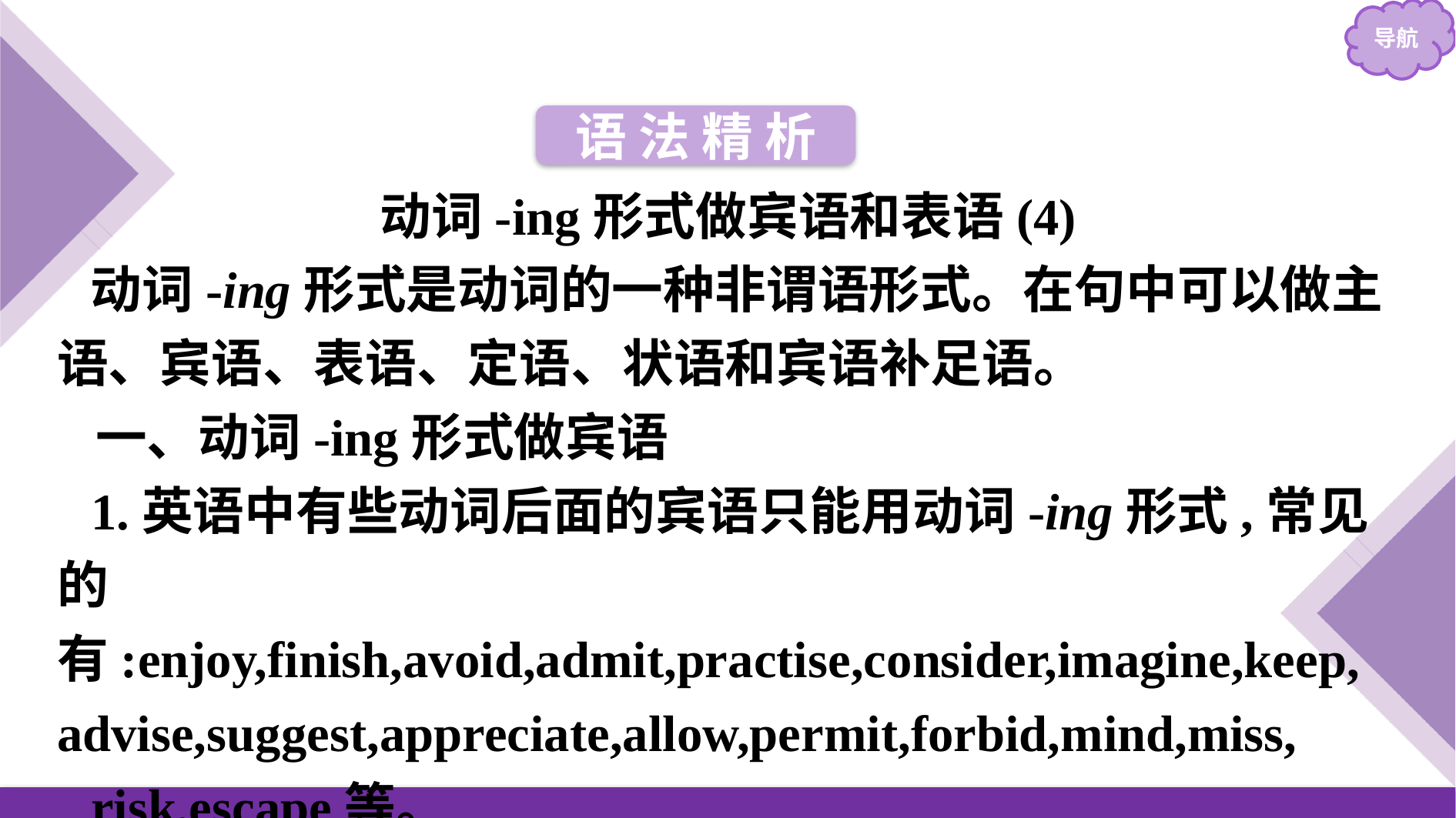

语 法 精 析
动词-ing形式做宾语和表语(4)
动词-ing形式是动词的一种非谓语形式。在句中可以做主语、宾语、表语、定语、状语和宾语补足语。
一、动词-ing形式做宾语
1.英语中有些动词后面的宾语只能用动词-ing形式,常见的有:enjoy,finish,avoid,admit,practise,consider,imagine,keep, advise,suggest,appreciate,allow,permit,forbid,mind,miss,
risk,escape等。